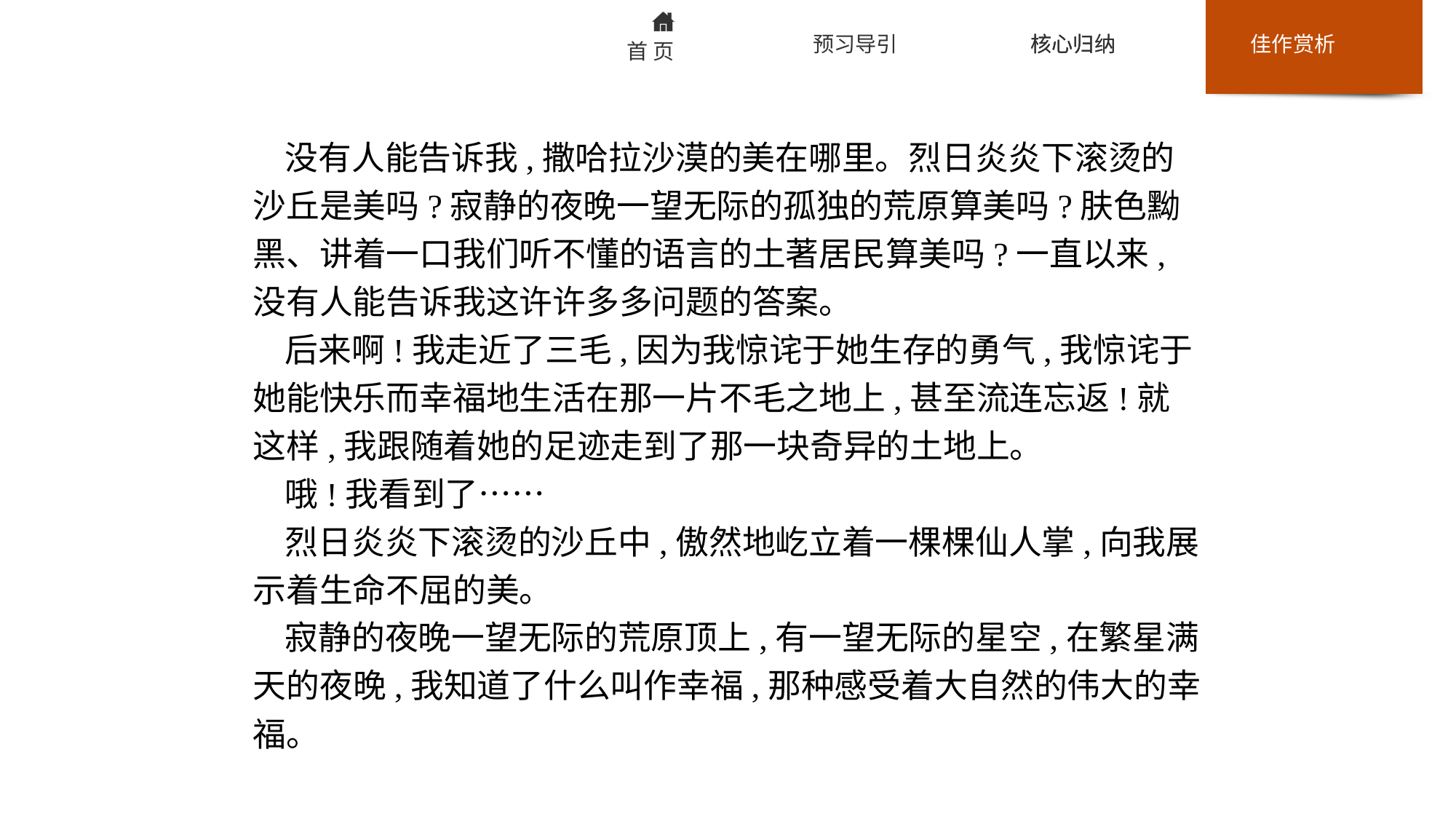

没有人能告诉我,撒哈拉沙漠的美在哪里。烈日炎炎下滚烫的沙丘是美吗?寂静的夜晚一望无际的孤独的荒原算美吗?肤色黝黑、讲着一口我们听不懂的语言的土著居民算美吗?一直以来,没有人能告诉我这许许多多问题的答案。
后来啊!我走近了三毛,因为我惊诧于她生存的勇气,我惊诧于她能快乐而幸福地生活在那一片不毛之地上,甚至流连忘返!就这样,我跟随着她的足迹走到了那一块奇异的土地上。
哦!我看到了……
烈日炎炎下滚烫的沙丘中,傲然地屹立着一棵棵仙人掌,向我展示着生命不屈的美。
寂静的夜晚一望无际的荒原顶上,有一望无际的星空,在繁星满天的夜晚,我知道了什么叫作幸福,那种感受着大自然的伟大的幸福。